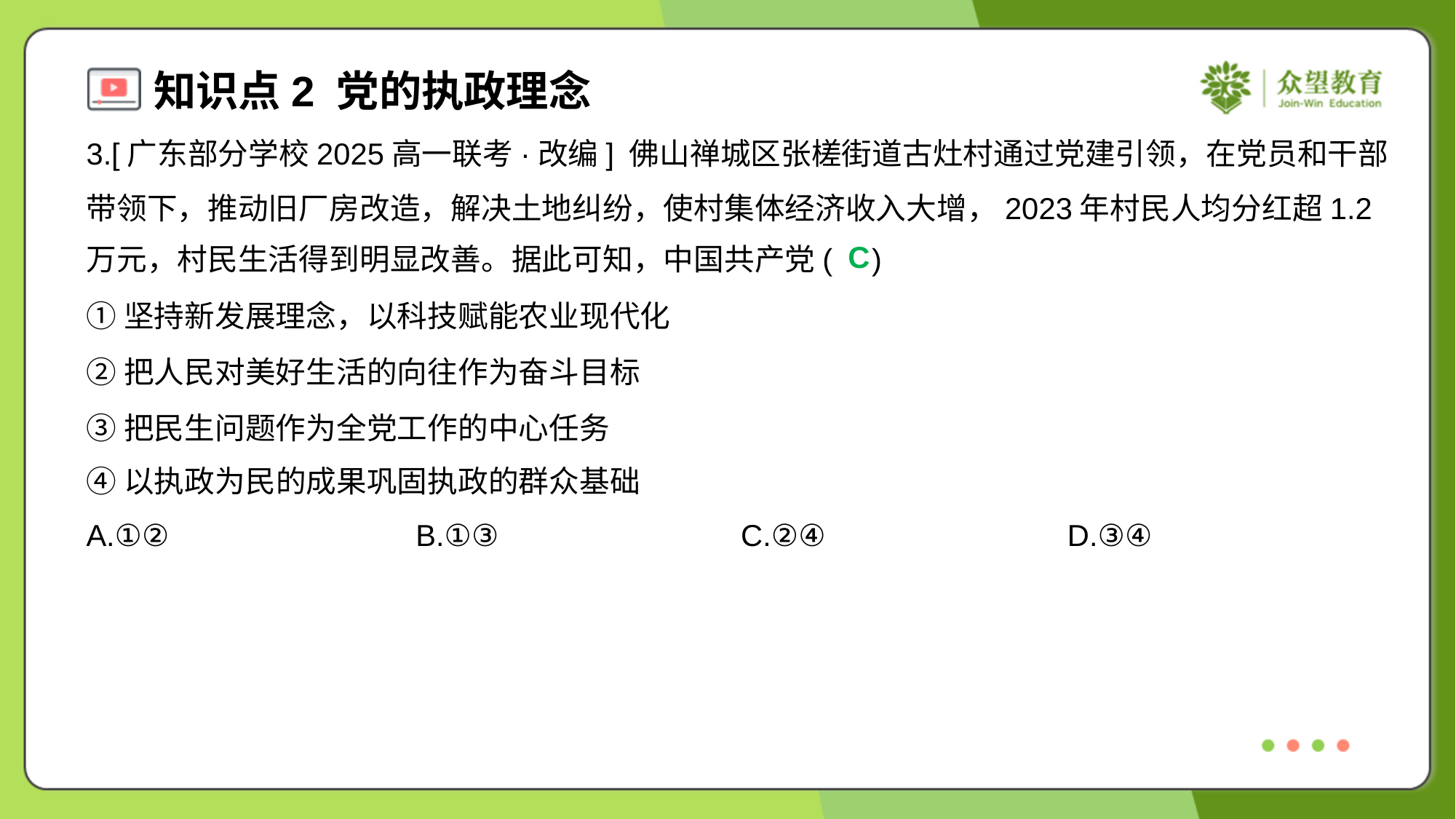

3.[广东部分学校2025高一联考·改编] 佛山禅城区张槎街道古灶村通过党建引领，在党员和干部
带领下，推动旧厂房改造，解决土地纠纷，使村集体经济收入大增，2023年村民人均分红超1.2
万元，村民生活得到明显改善。据此可知，中国共产党(     )
C
①坚持新发展理念，以科技赋能农业现代化
②把人民对美好生活的向往作为奋斗目标
③把民生问题作为全党工作的中心任务
④以执政为民的成果巩固执政的群众基础
A.①②	B.①③	C.②④	D.③④